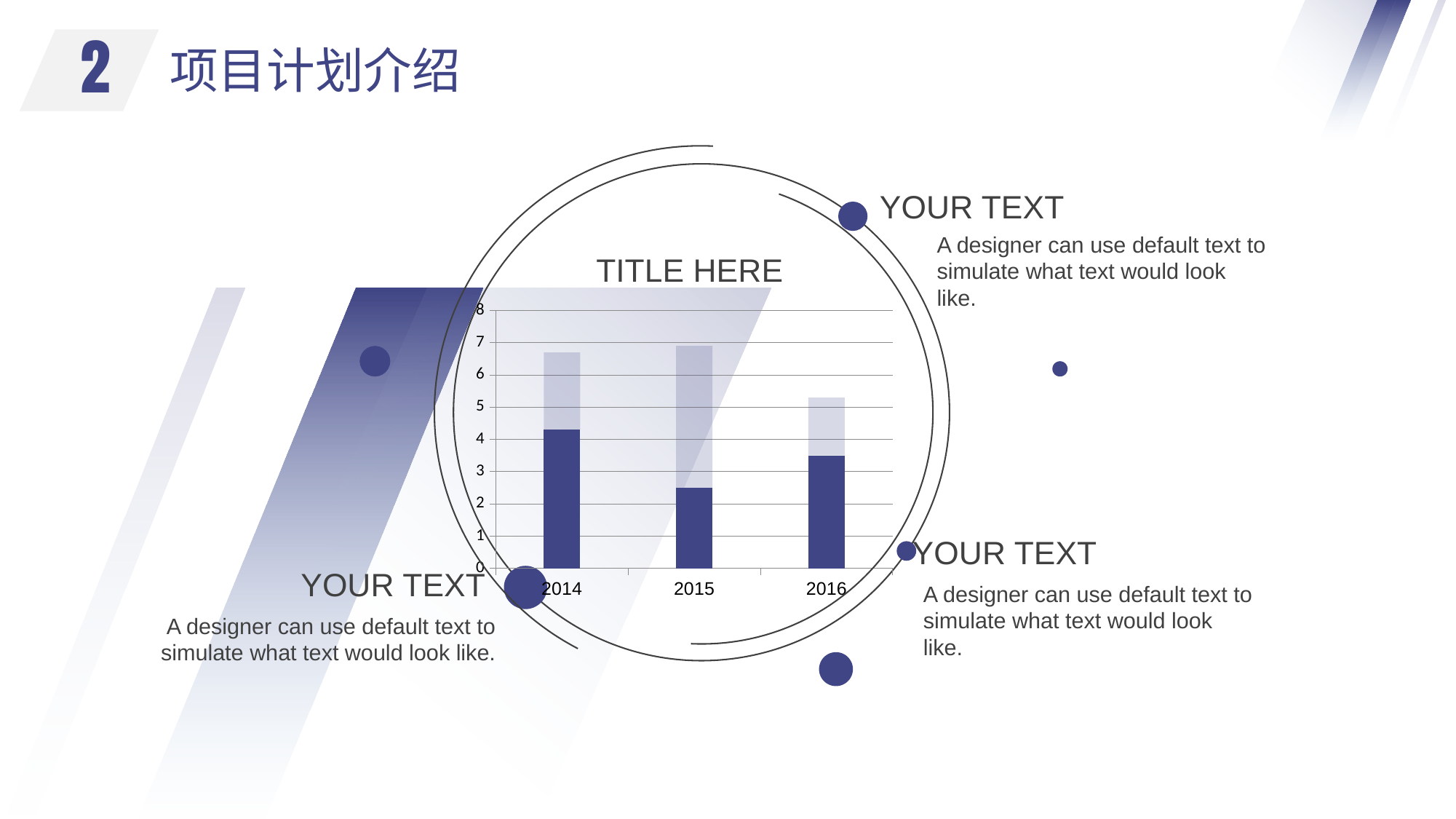

2
项目计划介绍

YOUR TEXT

A designer can use default text to simulate what text would look like.
TITLE HERE

### Chart

| Category | 系列 1 | 系列 2 |
|---|---|---|
| 2014 | 4.3 | 2.4 |
| 2015 | 2.5 | 4.4 |
| 2016 | 3.5 | 1.8 |

YOUR TEXT

YOUR TEXT

A designer can use default text to simulate what text would look like.
A designer can use default text to simulate what text would look like.